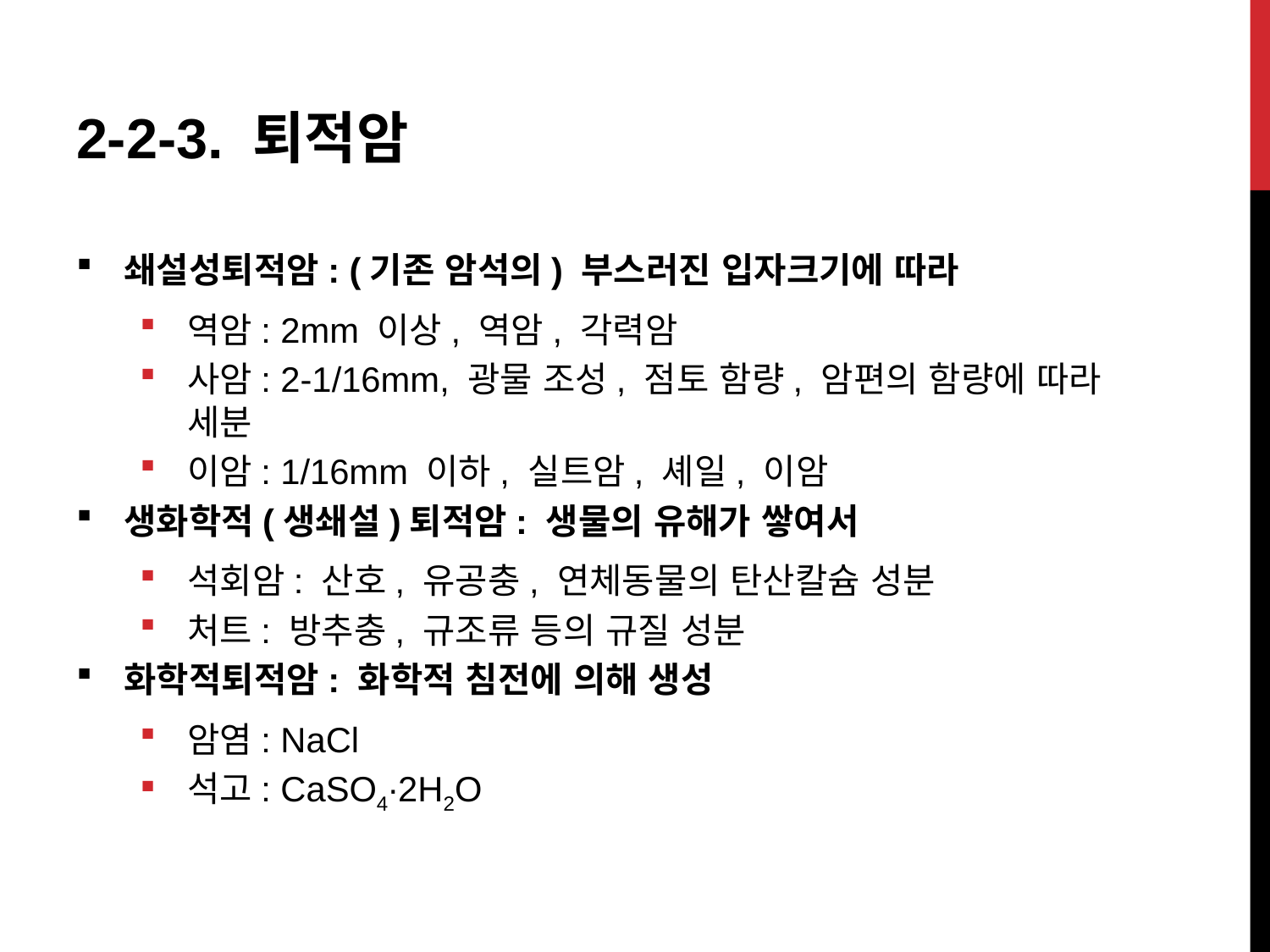

2-2-3. 퇴적암

쇄설성퇴적암: (기존 암석의) 부스러진 입자크기에 따라
역암: 2mm 이상, 역암, 각력암
사암: 2-1/16mm, 광물 조성, 점토 함량, 암편의 함량에 따라 세분
이암: 1/16mm 이하, 실트암, 셰일, 이암
생화학적(생쇄설)퇴적암: 생물의 유해가 쌓여서
석회암: 산호, 유공충, 연체동물의 탄산칼슘 성분
처트: 방추충, 규조류 등의 규질 성분
화학적퇴적암: 화학적 침전에 의해 생성
암염: NaCl
석고: CaSO4∙2H2O